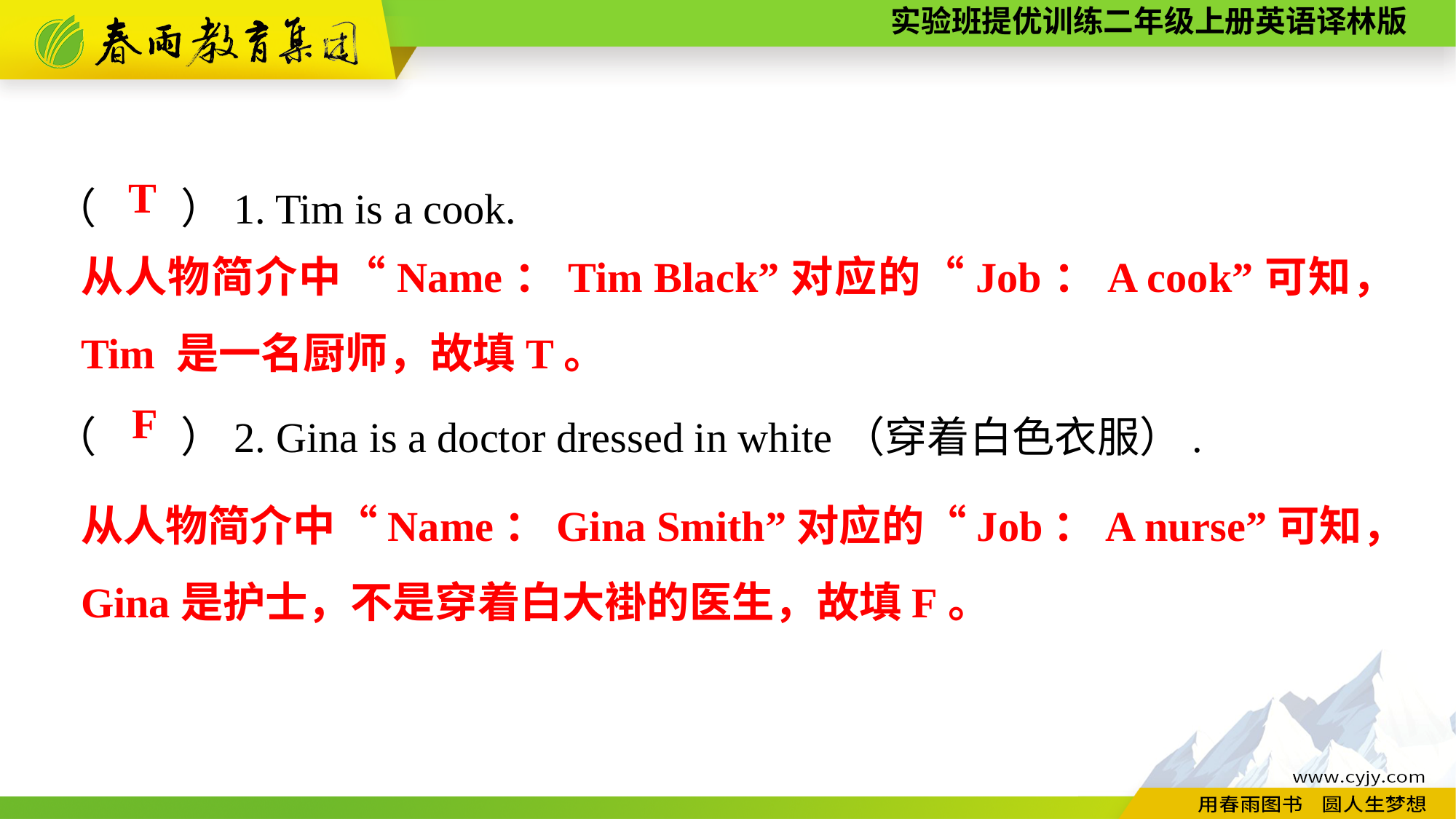

（　　）1. Tim is a cook.

（　　）2. Gina is a doctor dressed in white（穿着白色衣服）.
T
从人物简介中“Name：Tim Black”对应的“Job：A cook”可知，Tim 是一名厨师，故填T。
F
从人物简介中“Name：Gina Smith”对应的“Job：A nurse”可知，Gina是护士，不是穿着白大褂的医生，故填F。